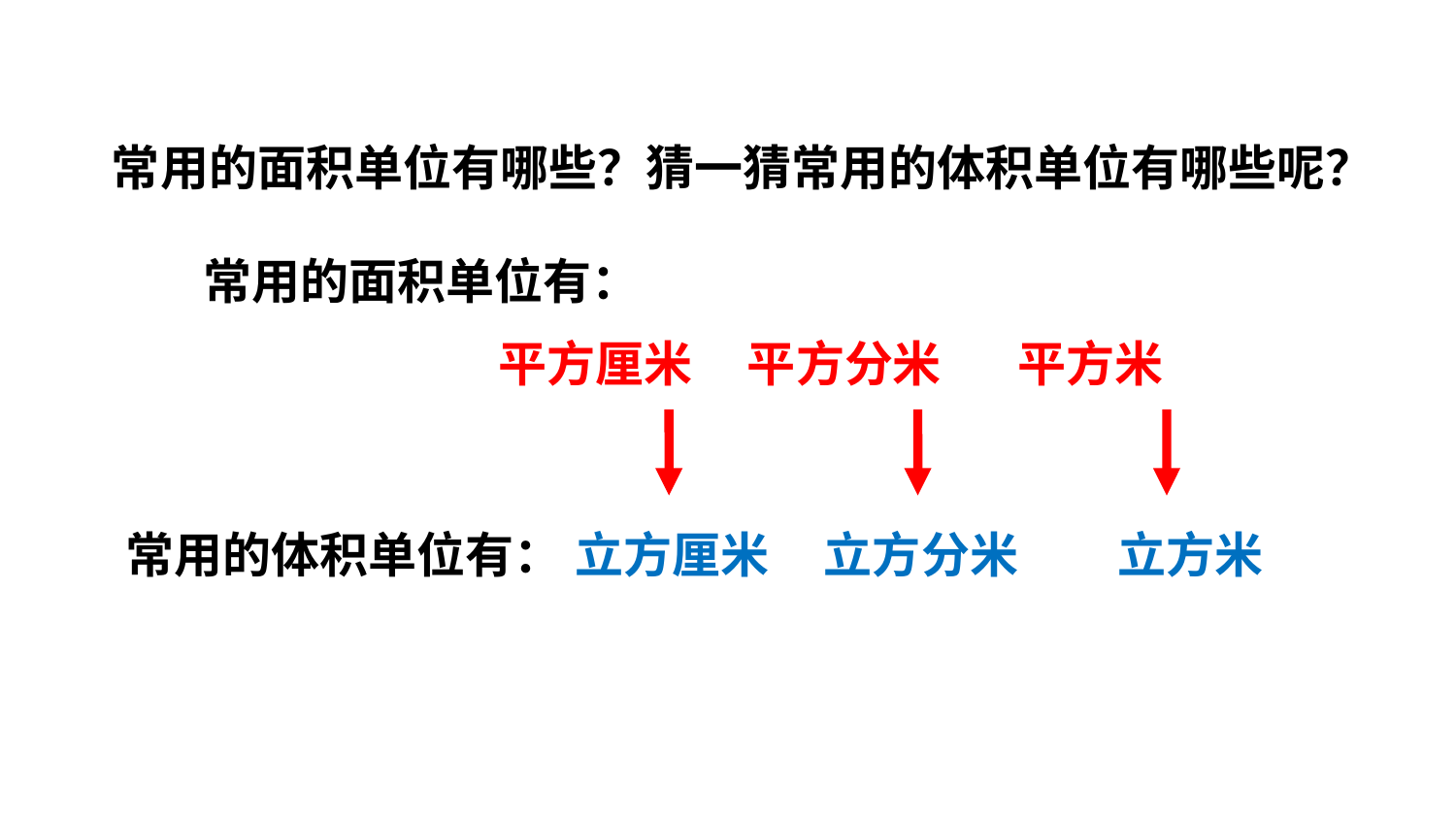

常用的面积单位有哪些？猜一猜常用的体积单位有哪些呢？
常用的面积单位有：
                          平方厘米     平方分米       平方米

常用的体积单位有：
立方厘米
立方分米
立方米